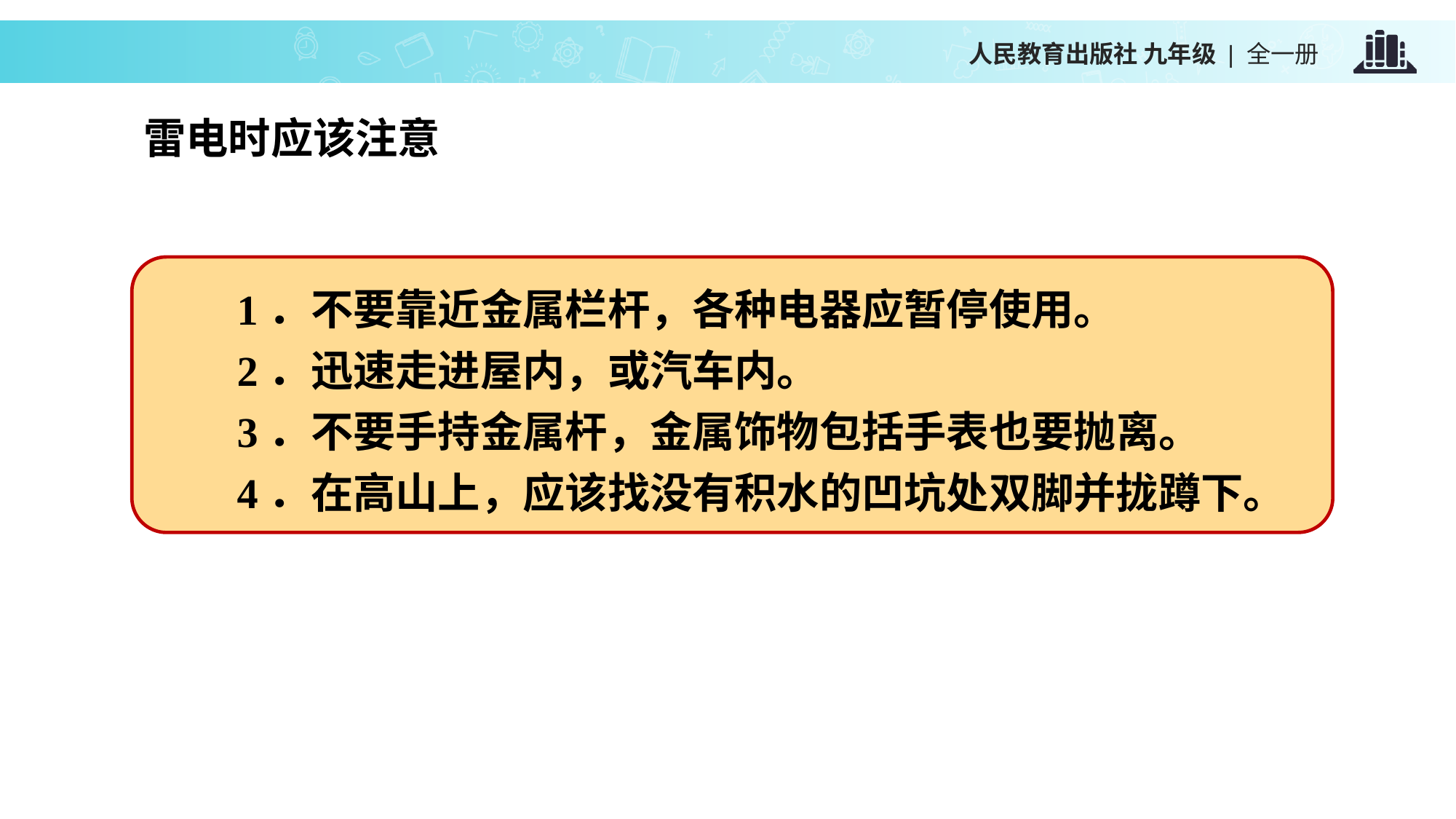

雷电时应该注意
　　1．不要靠近金属栏杆，各种电器应暂停使用。
　　2．迅速走进屋内，或汽车内。
　　3．不要手持金属杆，金属饰物包括手表也要抛离。
　　4．在高山上，应该找没有积水的凹坑处双脚并拢蹲下。